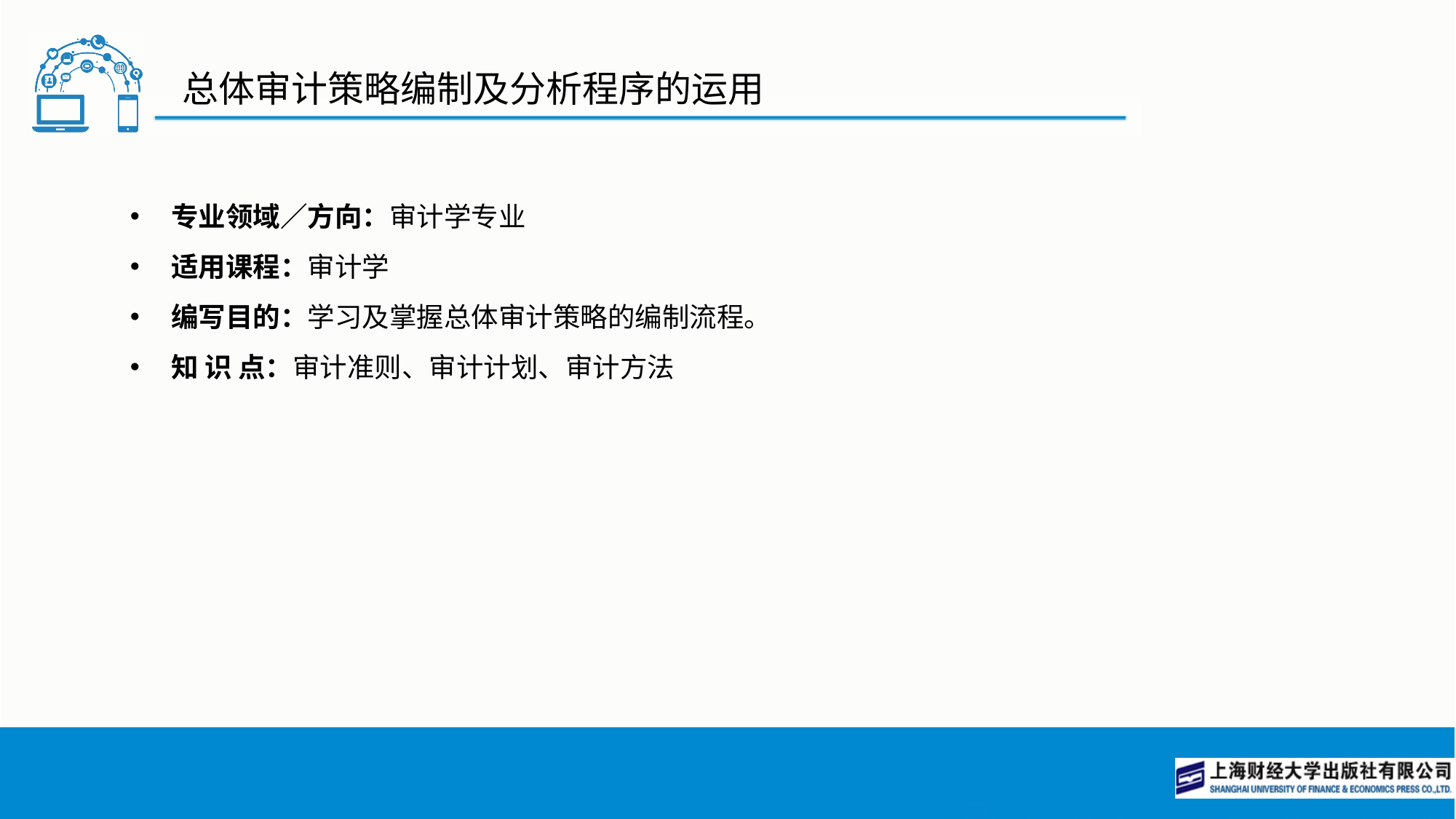

# 总体审计策略编制及分析程序的运用
专业领域／方向：审计学专业
适用课程：审计学
编写目的：学习及掌握总体审计策略的编制流程。
知 识 点：审计准则、审计计划、审计方法